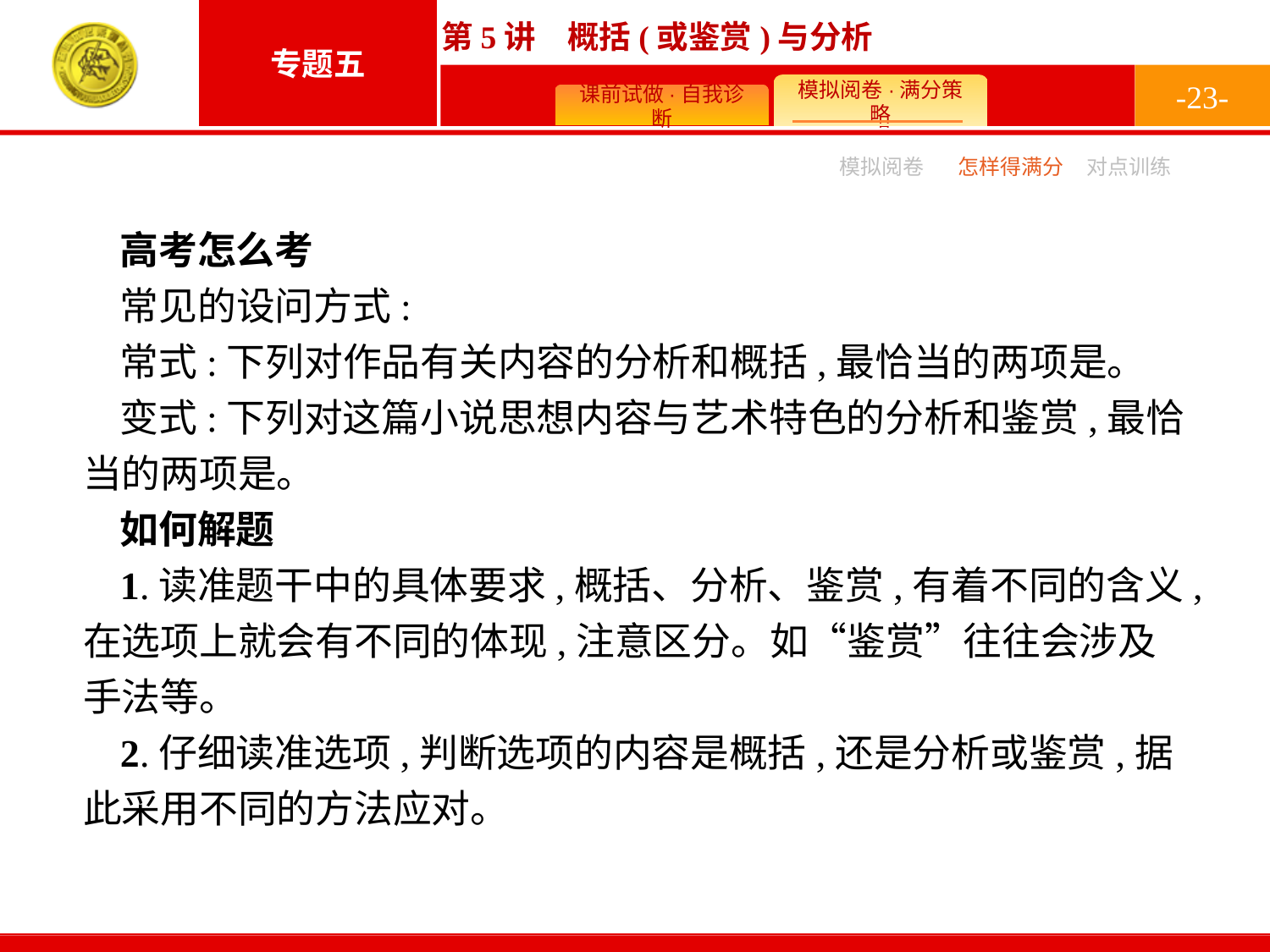

-23-
模拟阅卷
怎样得满分
对点训练
高考怎么考
常见的设问方式:
常式:下列对作品有关内容的分析和概括,最恰当的两项是。
变式:下列对这篇小说思想内容与艺术特色的分析和鉴赏,最恰当的两项是。
如何解题
1.读准题干中的具体要求,概括、分析、鉴赏,有着不同的含义,在选项上就会有不同的体现,注意区分。如“鉴赏”往往会涉及手法等。
2.仔细读准选项,判断选项的内容是概括,还是分析或鉴赏,据此采用不同的方法应对。